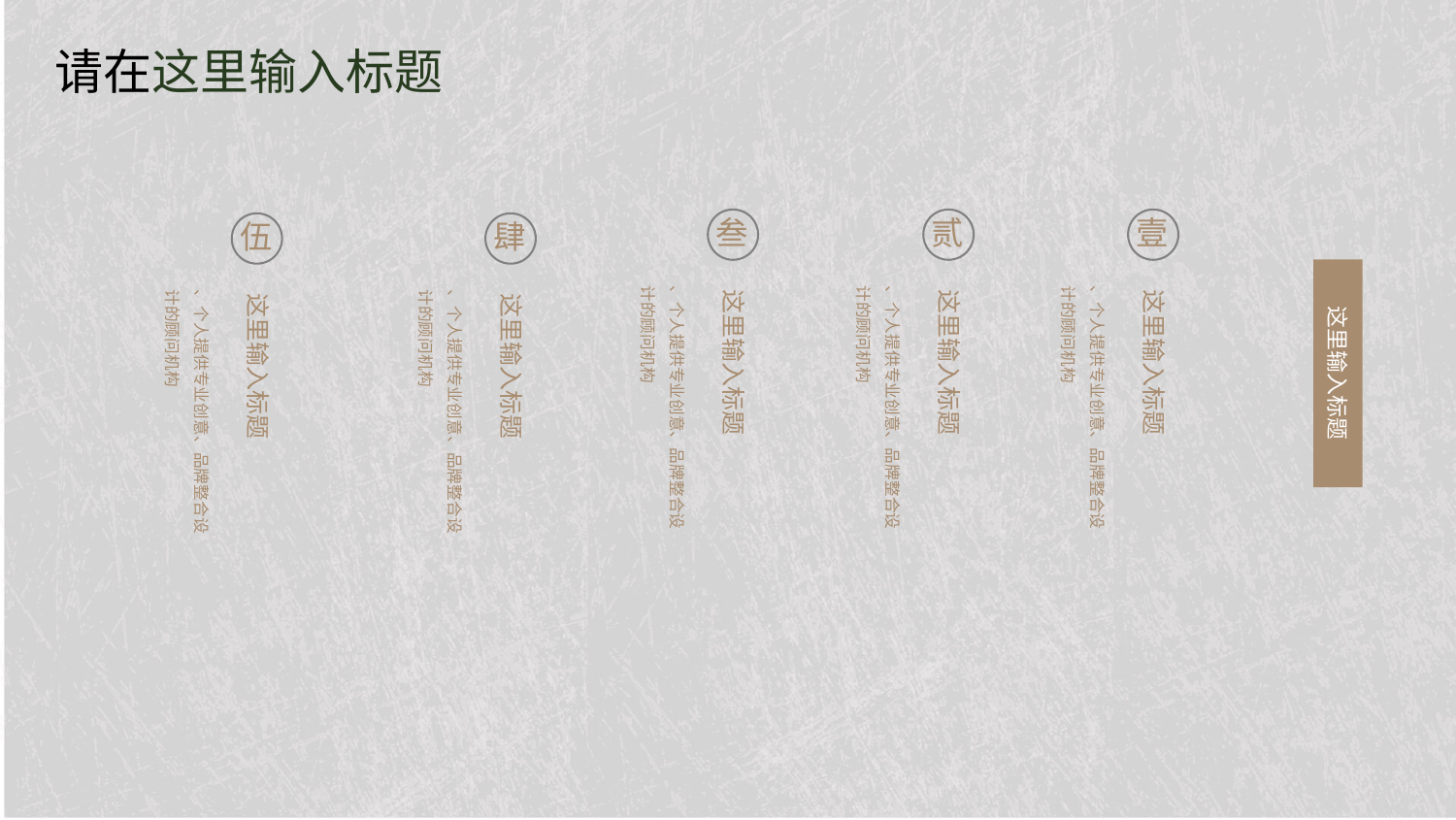

请在这里输入标题
叁

贰

壹

伍

肆

这里输入标题
、个人提供专业创意、品牌整合设计的顾问机构
、个人提供专业创意、品牌整合设计的顾问机构
、个人提供专业创意、品牌整合设计的顾问机构
、个人提供专业创意、品牌整合设计的顾问机构
、个人提供专业创意、品牌整合设计的顾问机构
这里输入标题
这里输入标题
这里输入标题
这里输入标题
这里输入标题